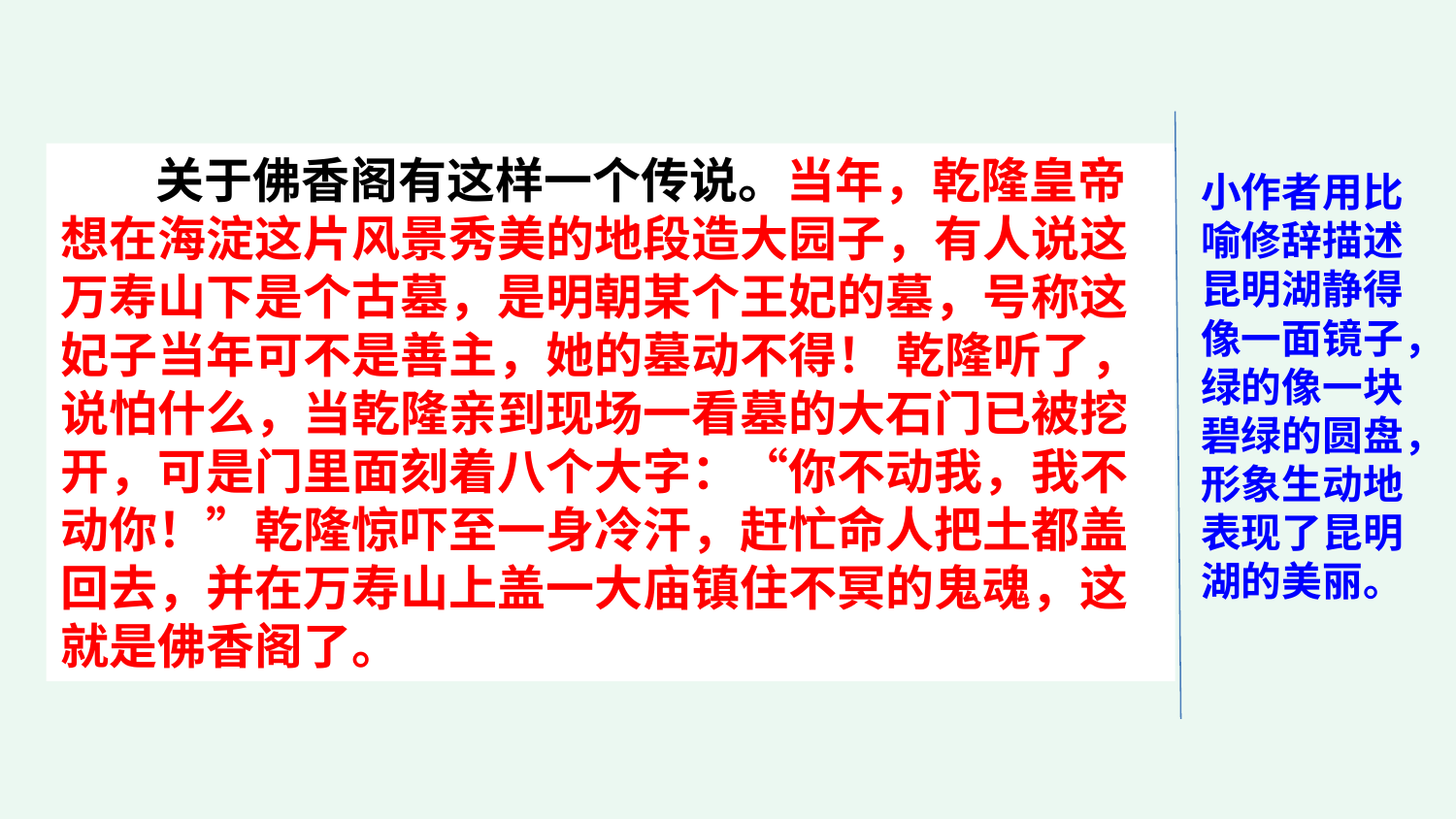

关于佛香阁有这样一个传说。当年，乾隆皇帝想在海淀这片风景秀美的地段造大园子，有人说这万寿山下是个古墓，是明朝某个王妃的墓，号称这妃子当年可不是善主，她的墓动不得！ 乾隆听了，说怕什么，当乾隆亲到现场一看墓的大石门已被挖开，可是门里面刻着八个大字：“你不动我，我不动你！”乾隆惊吓至一身冷汗，赶忙命人把土都盖回去，并在万寿山上盖一大庙镇住不冥的鬼魂，这就是佛香阁了。
小作者用比喻修辞描述昆明湖静得像一面镜子，绿的像一块碧绿的圆盘，形象生动地表现了昆明湖的美丽。